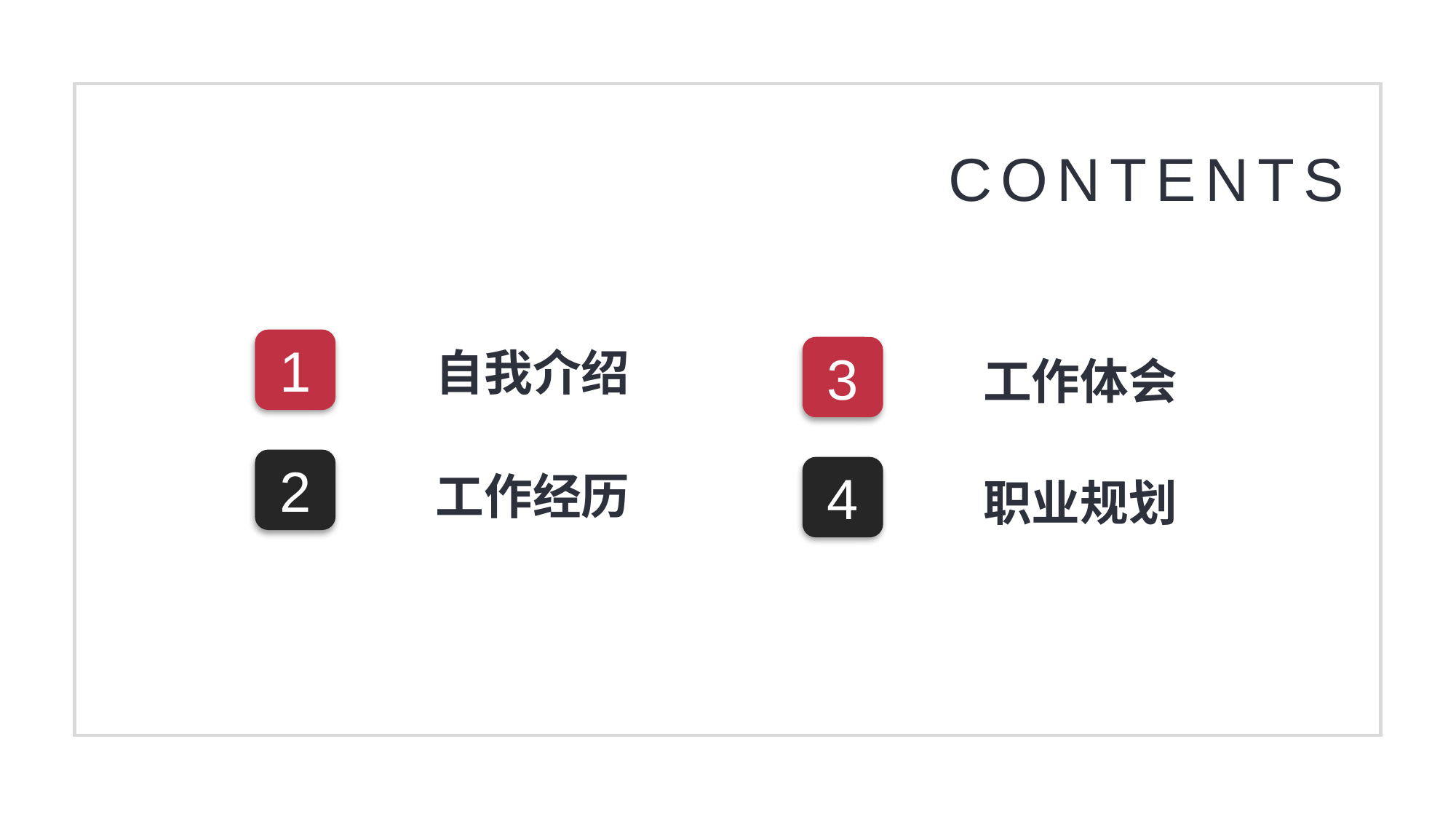

CONTENTS
1
自我介绍
3
工作体会
2
4
工作经历
职业规划